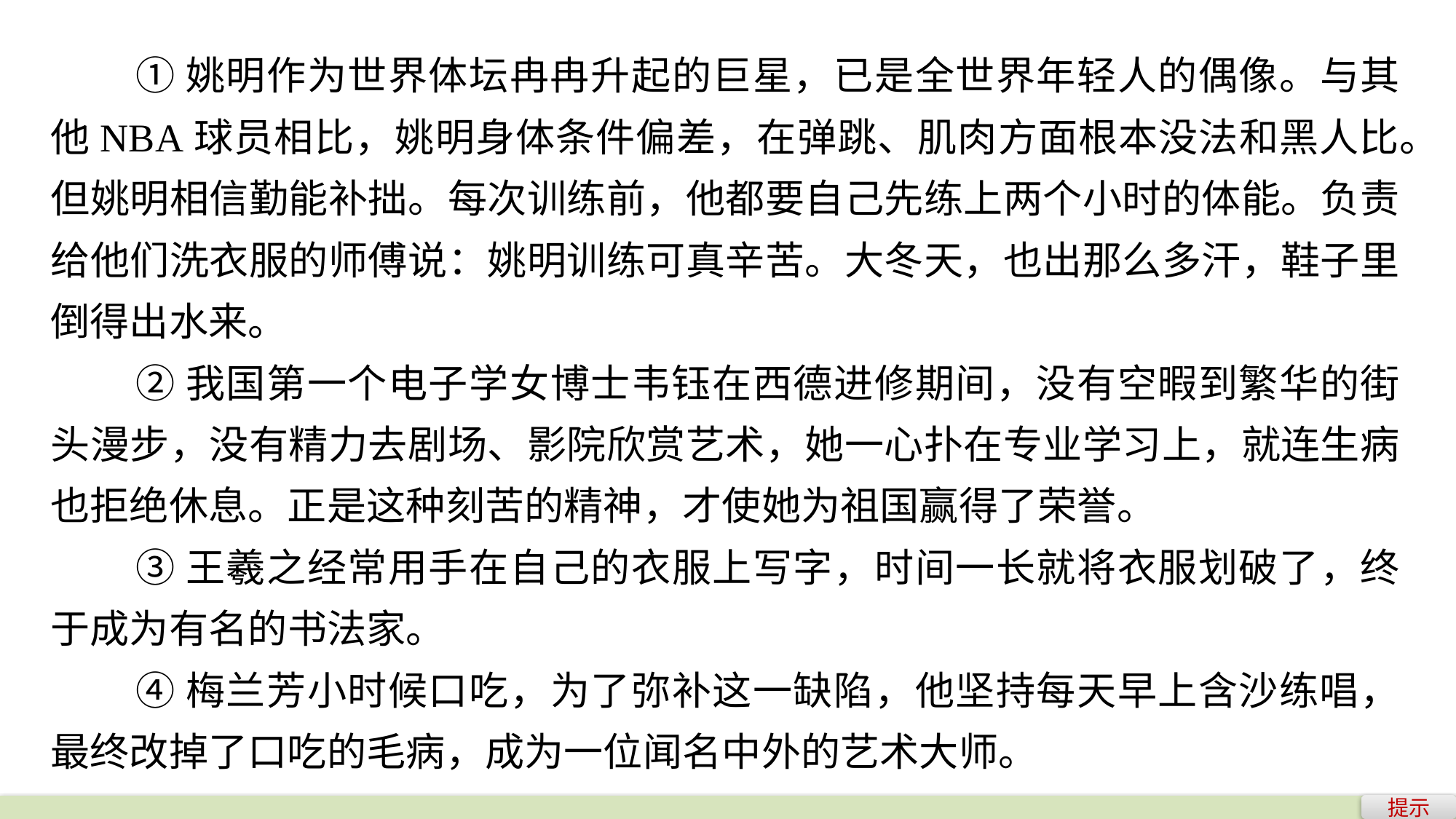

①姚明作为世界体坛冉冉升起的巨星，已是全世界年轻人的偶像。与其他NBA球员相比，姚明身体条件偏差，在弹跳、肌肉方面根本没法和黑人比。但姚明相信勤能补拙。每次训练前，他都要自己先练上两个小时的体能。负责给他们洗衣服的师傅说：姚明训练可真辛苦。大冬天，也出那么多汗，鞋子里倒得出水来。
②我国第一个电子学女博士韦钰在西德进修期间，没有空暇到繁华的街头漫步，没有精力去剧场、影院欣赏艺术，她一心扑在专业学习上，就连生病也拒绝休息。正是这种刻苦的精神，才使她为祖国赢得了荣誉。
③王羲之经常用手在自己的衣服上写字，时间一长就将衣服划破了，终于成为有名的书法家。
④梅兰芳小时候口吃，为了弥补这一缺陷，他坚持每天早上含沙练唱，最终改掉了口吃的毛病，成为一位闻名中外的艺术大师。
提示